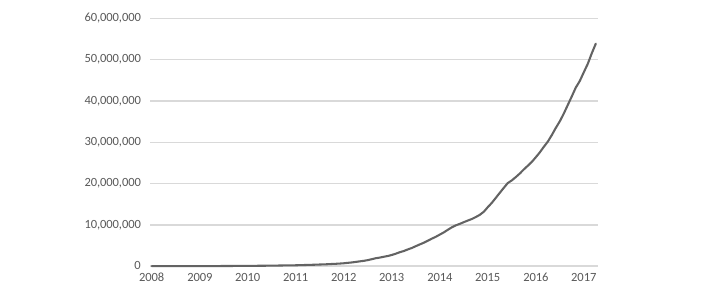

### Chart

| Category | 系列 1 |
|---|---|
| 39448.0 | 114.0 |
| 39479.0 | 502.0 |
| 39508.0 | 1366.0 |
| 39539.0 | 2901.0 |
| 39569.0 | 4271.0 |
| 39600.0 | 5621.0 |
| 39630.0 | 7010.0 |
| 39661.0 | 8608.0 |
| 39692.0 | 10339.0 |
| 39722.0 | 12473.0 |
| 39753.0 | 14812.0 |
| 39783.0 | 17669.0 |
| 39814.0 | 21014.0 |
| 39845.0 | 24643.0 |
| 39873.0 | 28807.0 |
| 39904.0 | 33235.0 |
| 39934.0 | 37569.0 |
| 39965.0 | 41465.0 |
| 39995.0 | 45787.0 |
| 40026.0 | 50257.0 |
| 40057.0 | 54932.0 |
| 40087.0 | 60394.0 |
| 40118.0 | 66051.0 |
| 40148.0 | 72100.0 |
| 40179.0 | 79204.0 |
| 40210.0 | 86909.0 |
| 40238.0 | 95517.0 |
| 40269.0 | 104164.0 |
| 40299.0 | 113194.0 |
| 40330.0 | 122695.0 |
| 40360.0 | 133400.0 |
| 40391.0 | 145488.0 |
| 40422.0 | 159228.0 |
| 40452.0 | 175999.0 |
| 40483.0 | 192241.0 |
| 40513.0 | 208884.0 |
| 40544.0 | 228698.0 |
| 40575.0 | 250737.0 |
| 40603.0 | 277073.0 |
| 40634.0 | 305010.0 |
| 40664.0 | 335767.0 |
| 40695.0 | 368401.0 |
| 40725.0 | 402632.0 |
| 40756.0 | 441913.0 |
| 40787.0 | 484911.0 |
| 40817.0 | 529904.0 |
| 40848.0 | 580751.0 |
| 40878.0 | 634763.0 |
| 40909.0 | 712640.0 |
| 40940.0 | 805679.0 |
| 40969.0 | 914897.0 |
| 41000.0 | 1029539.0 |
| 41030.0 | 1159531.0 |
| 41061.0 | 1296140.0 |
| 41091.0 | 1461024.0 |
| 41122.0 | 1689090.0 |
| 41153.0 | 1924453.0 |
| 41183.0 | 2075373.0 |
| 41214.0 | 2273461.0 |
| 41244.0 | 2467321.0 |
| 41275.0 | 2709559.0 |
| 41306.0 | 3027814.0 |
| 41334.0 | 3374777.0 |
| 41365.0 | 3671392.0 |
| 41395.0 | 4046987.0 |
| 41426.0 | 4402489.0 |
| 41456.0 | 4833366.0 |
| 41487.0 | 5266270.0 |
| 41518.0 | 5661434.0 |
| 41548.0 | 6152440.0 |
| 41579.0 | 6660633.0 |
| 41609.0 | 7117570.0 |
| 41640.0 | 7637486.0 |
| 41671.0 | 8165657.0 |
| 41699.0 | 8800291.0 |
| 41730.0 | 9399767.0 |
| 41760.0 | 9864941.0 |
| 41791.0 | 10246644.0 |
| 41821.0 | 10657594.0 |
| 41852.0 | 11043626.0 |
| 41883.0 | 11410268.0 |
| 41913.0 | 11891525.0 |
| 41944.0 | 12430169.0 |
| 41974.0 | 13170026.0 |
| 42005.0 | 14272998.0 |
| 42036.0 | 15313534.0 |
| 42064.0 | 16538951.0 |
| 42095.0 | 17763010.0 |
| 42125.0 | 18944026.0 |
| 42156.0 | 20117108.0 |
| 42186.0 | 20769793.0 |
| 42217.0 | 21567266.0 |
| 42248.0 | 22428356.0 |
| 42278.0 | 23408492.0 |
| 42309.0 | 24309830.0 |
| 42339.0 | 25239707.0 |
| 42370.0 | 26347448.0 |
| 42401.0 | 27541661.0 |
| 42430.0 | 28903135.0 |
| 42461.0 | 30153812.0 |
| 42491.0 | 31729381.0 |
| 42522.0 | 33469336.0 |
| 42552.0 | 35078308.0 |
| 42583.0 | 36960207.0 |
| 42614.0 | 39025030.0 |
| 42644.0 | 41108856.0 |
| 42675.0 | 43250932.0 |
| 42705.0 | 44849919.0 |
| 42736.0 | 46937102.0 |
| 42767.0 | 48996859.0 |
| 42795.0 | 51553382.0 |
| 42826.0 | 53893744.0 |